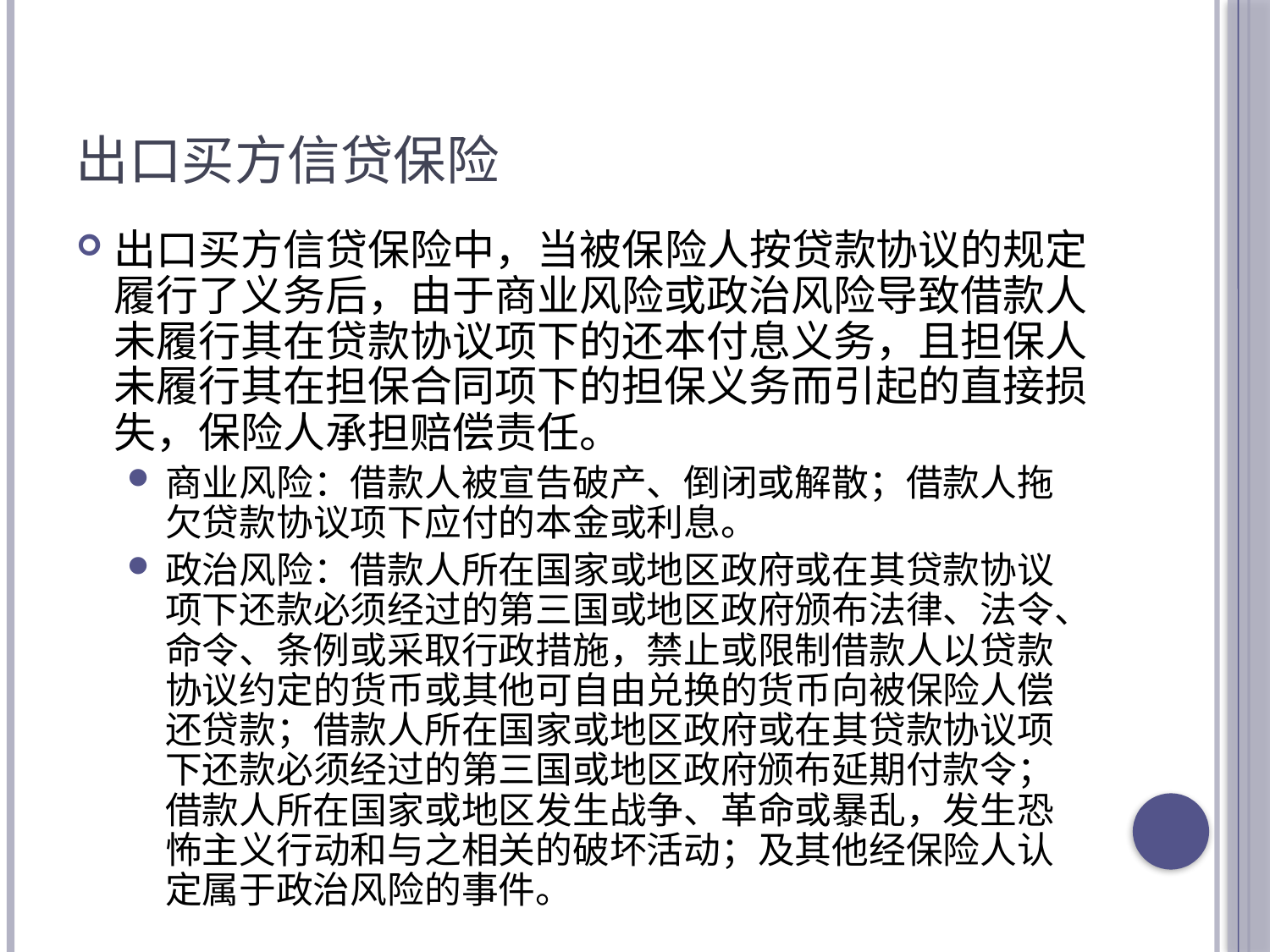

# 出口买方信贷保险
出口买方信贷保险中，当被保险人按贷款协议的规定履行了义务后，由于商业风险或政治风险导致借款人未履行其在贷款协议项下的还本付息义务，且担保人未履行其在担保合同项下的担保义务而引起的直接损失，保险人承担赔偿责任。
商业风险：借款人被宣告破产、倒闭或解散；借款人拖欠贷款协议项下应付的本金或利息。
政治风险：借款人所在国家或地区政府或在其贷款协议项下还款必须经过的第三国或地区政府颁布法律、法令、命令、条例或采取行政措施，禁止或限制借款人以贷款协议约定的货币或其他可自由兑换的货币向被保险人偿还贷款；借款人所在国家或地区政府或在其贷款协议项下还款必须经过的第三国或地区政府颁布延期付款令；借款人所在国家或地区发生战争、革命或暴乱，发生恐怖主义行动和与之相关的破坏活动；及其他经保险人认定属于政治风险的事件。